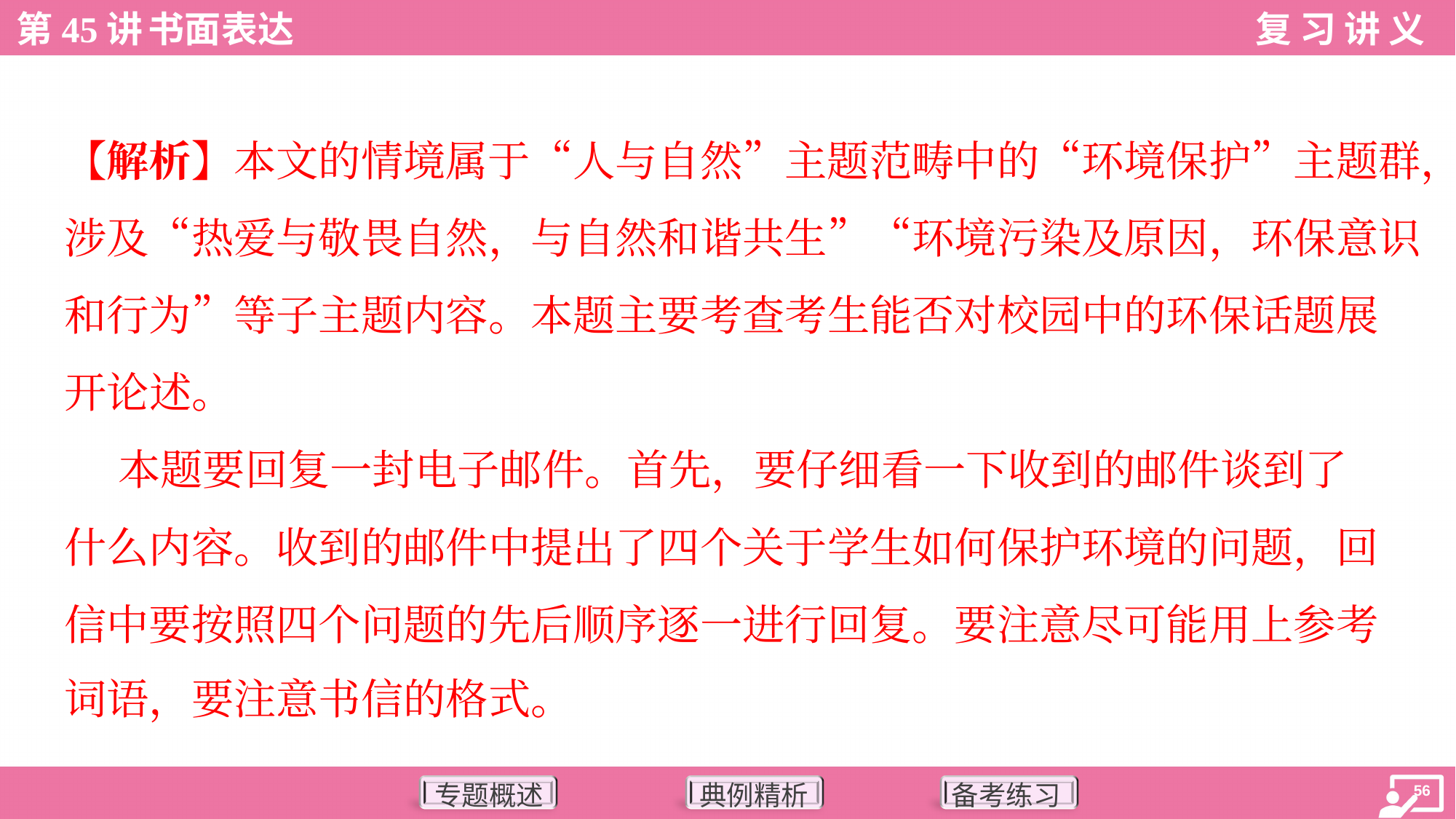

【解析】本文的情境属于“人与自然”主题范畴中的“环境保护”主题群，
涉及“热爱与敬畏自然，与自然和谐共生”“环境污染及原因，环保意识
和行为”等子主题内容。本题主要考查考生能否对校园中的环保话题展
开论述。
    本题要回复一封电子邮件。首先，要仔细看一下收到的邮件谈到了
什么内容。收到的邮件中提出了四个关于学生如何保护环境的问题，回
信中要按照四个问题的先后顺序逐一进行回复。要注意尽可能用上参考
词语，要注意书信的格式。